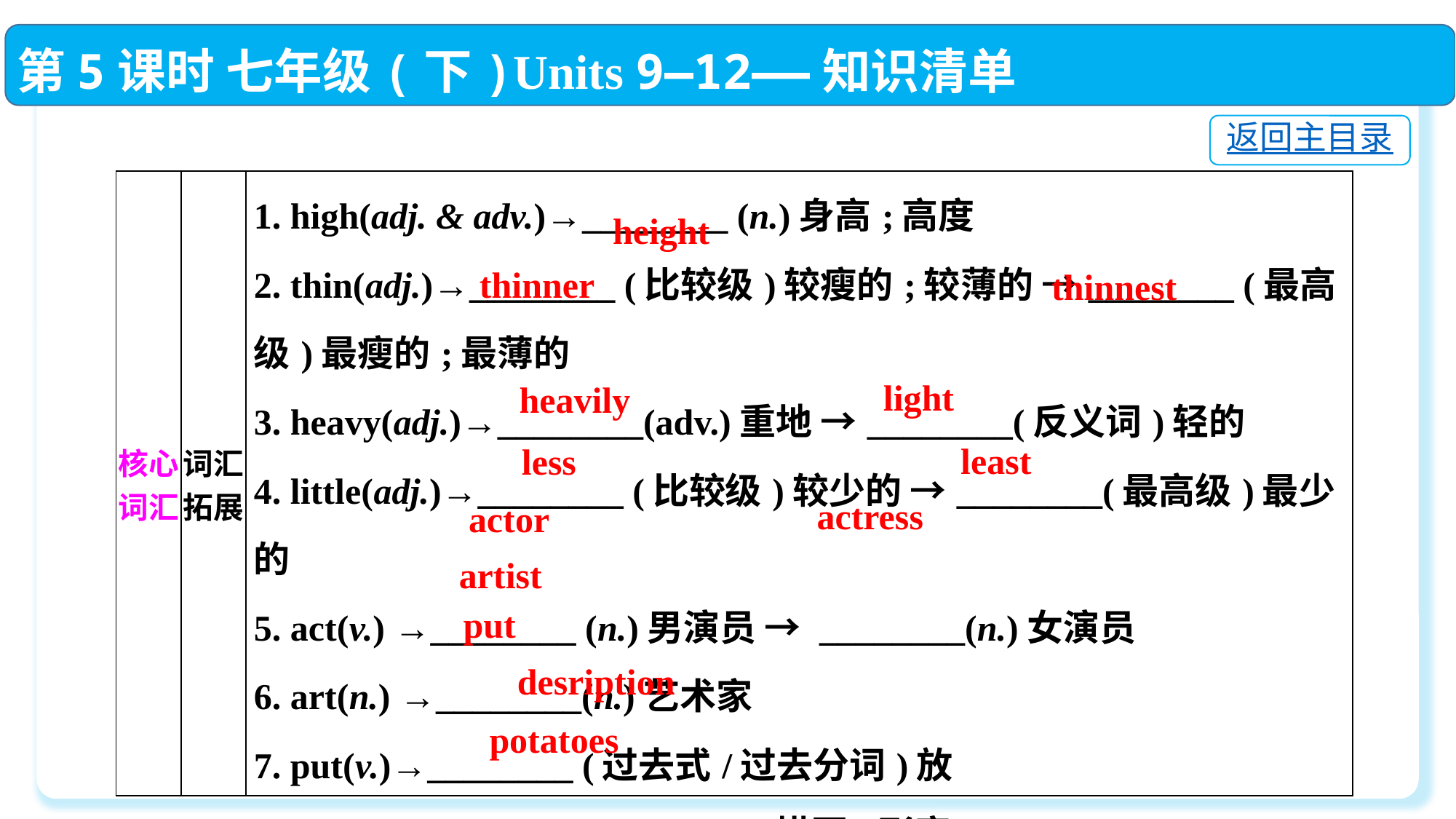

第5课时 七年级(下)Units 9—12——知识清单

返回主目录
| 核心词汇 | 词汇拓展 | 1. high(adj. & adv.)→\_\_\_\_\_\_\_\_ (n.)身高;高度  2. thin(adj.)→\_\_\_\_\_\_\_\_ (比较级)较瘦的;较薄的 →\_\_\_\_\_\_\_\_ (最高级)最瘦的;最薄的  3. heavy(adj.)→\_\_\_\_\_\_\_\_(adv.)重地 →\_\_\_\_\_\_\_\_(反义词)轻的  4. little(adj.)→\_\_\_\_\_\_\_\_ (比较级)较少的 →\_\_\_\_\_\_\_\_(最高级)最少的  5. act(v.) →\_\_\_\_\_\_\_\_ (n.)男演员 → \_\_\_\_\_\_\_\_(n.)女演员  6. art(n.) →\_\_\_\_\_\_\_\_(n.)艺术家  7. put(v.)→\_\_\_\_\_\_\_\_ (过去式/过去分词)放  8. describe(v.)→\_\_\_\_\_\_\_\_\_\_\_ (n.)描写;形容  9. potato(n.)→\_\_\_\_\_\_\_\_\_\_\_(pl.)土豆;马铃薯 |
| --- | --- | --- |
height

thinner
thinnest
light
heavily
least
less
actress
actor
artist
put
desription
potatoes